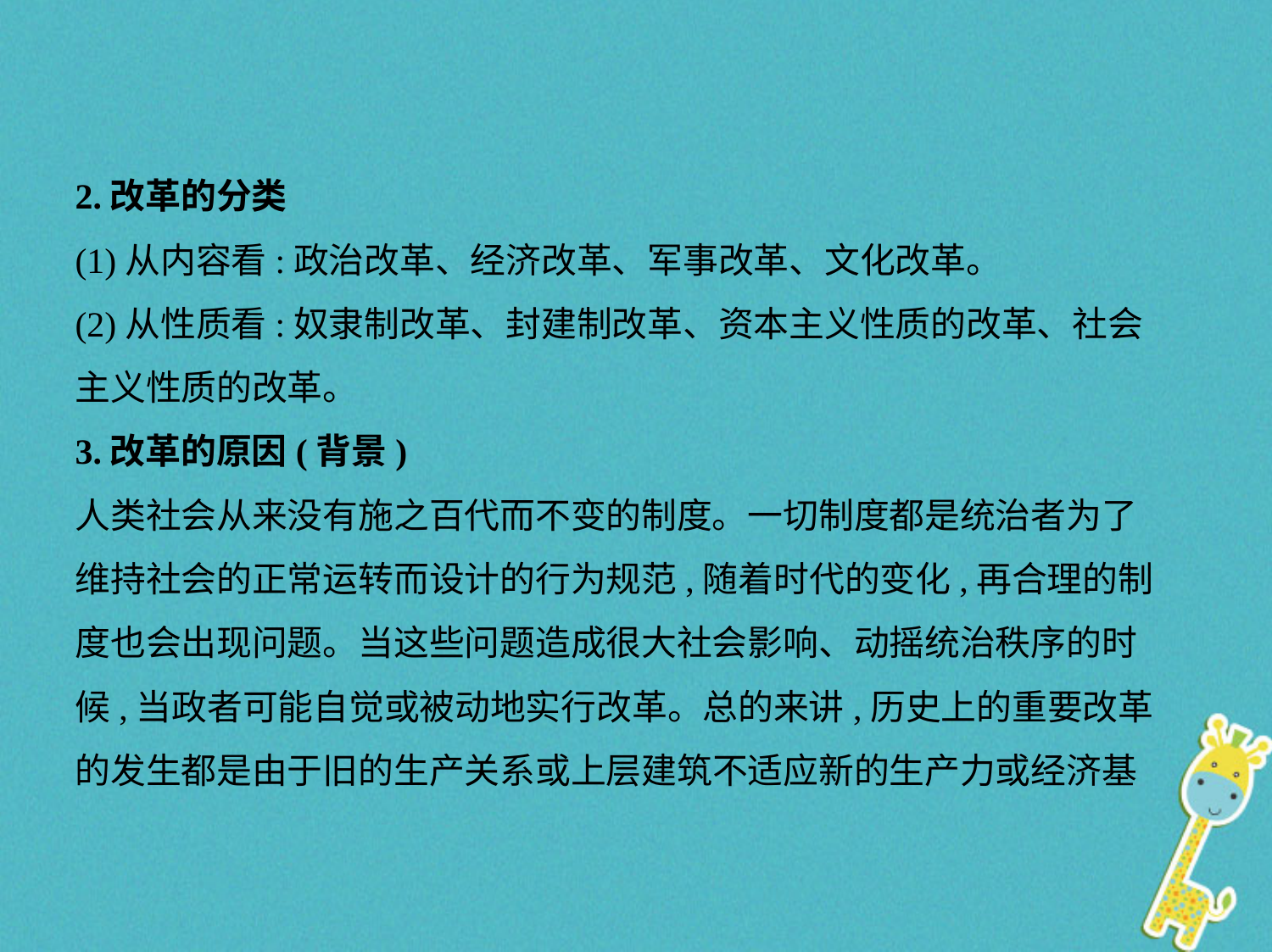

2.改革的分类
(1)从内容看:政治改革、经济改革、军事改革、文化改革。
(2)从性质看:奴隶制改革、封建制改革、资本主义性质的改革、社会
主义性质的改革。
3.改革的原因(背景)
人类社会从来没有施之百代而不变的制度。一切制度都是统治者为了
维持社会的正常运转而设计的行为规范,随着时代的变化,再合理的制
度也会出现问题。当这些问题造成很大社会影响、动摇统治秩序的时
候,当政者可能自觉或被动地实行改革。总的来讲,历史上的重要改革
的发生都是由于旧的生产关系或上层建筑不适应新的生产力或经济基